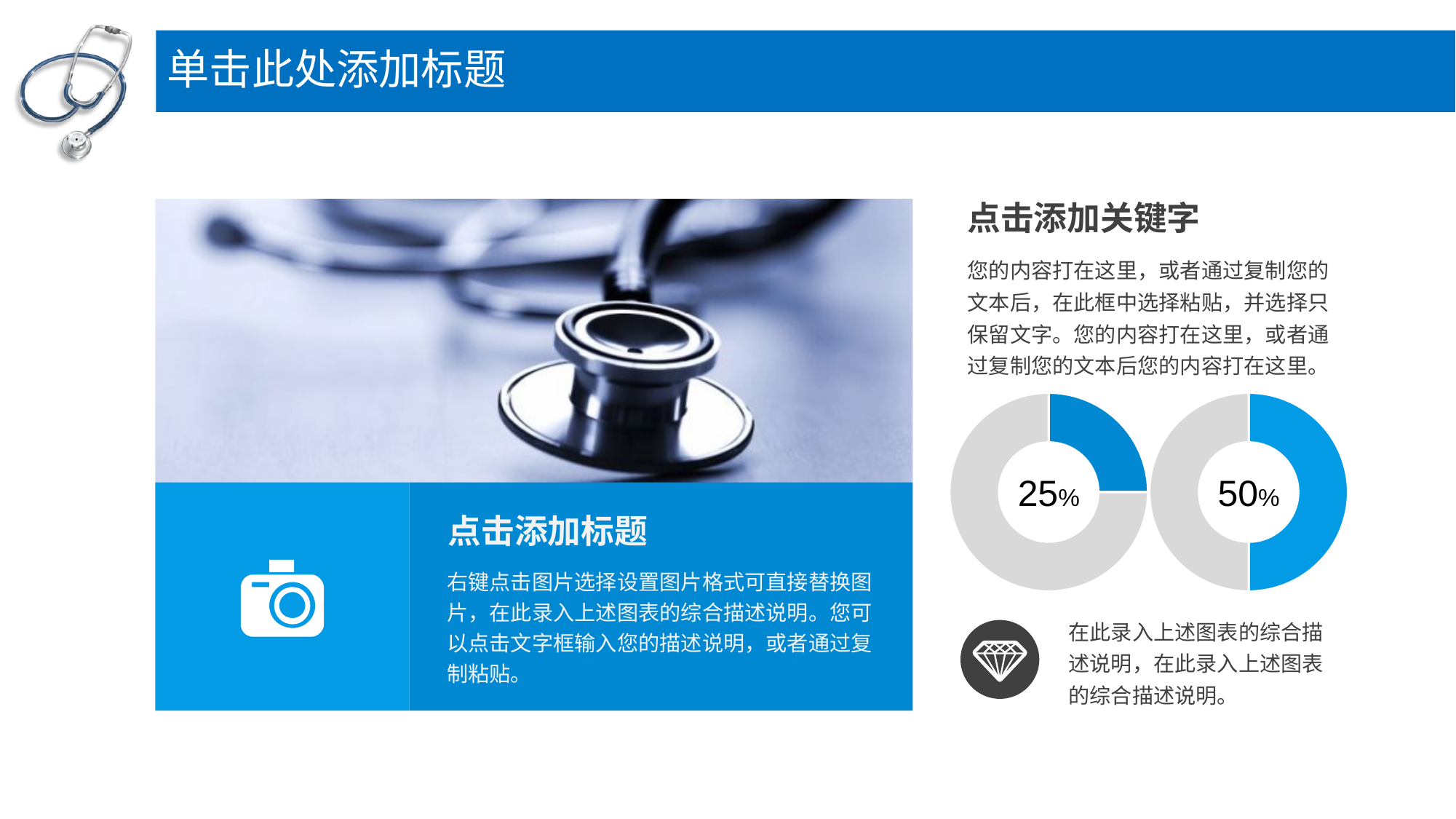

# 单击此处添加标题
点击添加关键字

您的内容打在这里，或者通过复制您的文本后，在此框中选择粘贴，并选择只保留文字。您的内容打在这里，或者通过复制您的文本后您的内容打在这里。

### Chart

| Category | 列2 |
|---|---|
| A | 25.0 |
| 第二季度 | 75.0 |

### Chart

| Category | 列2 |
|---|---|
| A | 50.0 |
| B | 50.0 |
25%
50%

点击添加标题
右键点击图片选择设置图片格式可直接替换图片，在此录入上述图表的综合描述说明。您可以点击文字框输入您的描述说明，或者通过复制粘贴。
在此录入上述图表的综合描述说明，在此录入上述图表的综合描述说明。